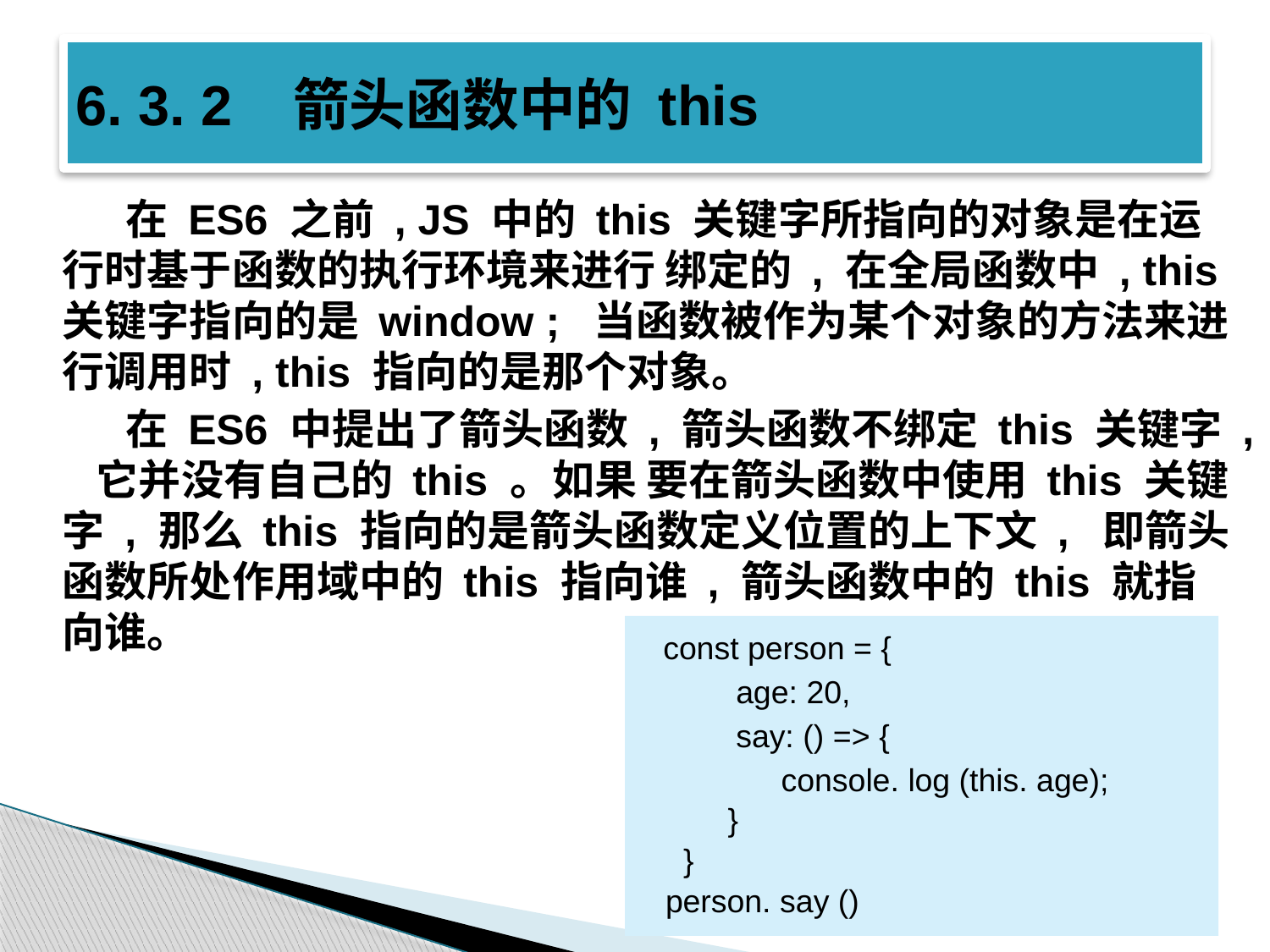

# 6. 3. 2   箭头函数中的 this
在 ES6 之前 , JS 中的 this 关键字所指向的对象是在运行时基于函数的执行环境来进行 绑定的 , 在全局函数中 , this 关键字指向的是 window ;  当函数被作为某个对象的方法来进 行调用时 , this 指向的是那个对象。
在 ES6 中提出了箭头函数 , 箭头函数不绑定 this 关键字 ,  它并没有自己的 this 。如果 要在箭头函数中使用 this 关键字 , 那么 this 指向的是箭头函数定义位置的上下文 ,  即箭头 函数所处作用域中的 this 指向谁 , 箭头函数中的 this 就指向谁。

const person = {

    age: 20,

    say: () => {

             console. log (this. age);

       }

  }

person. say ()